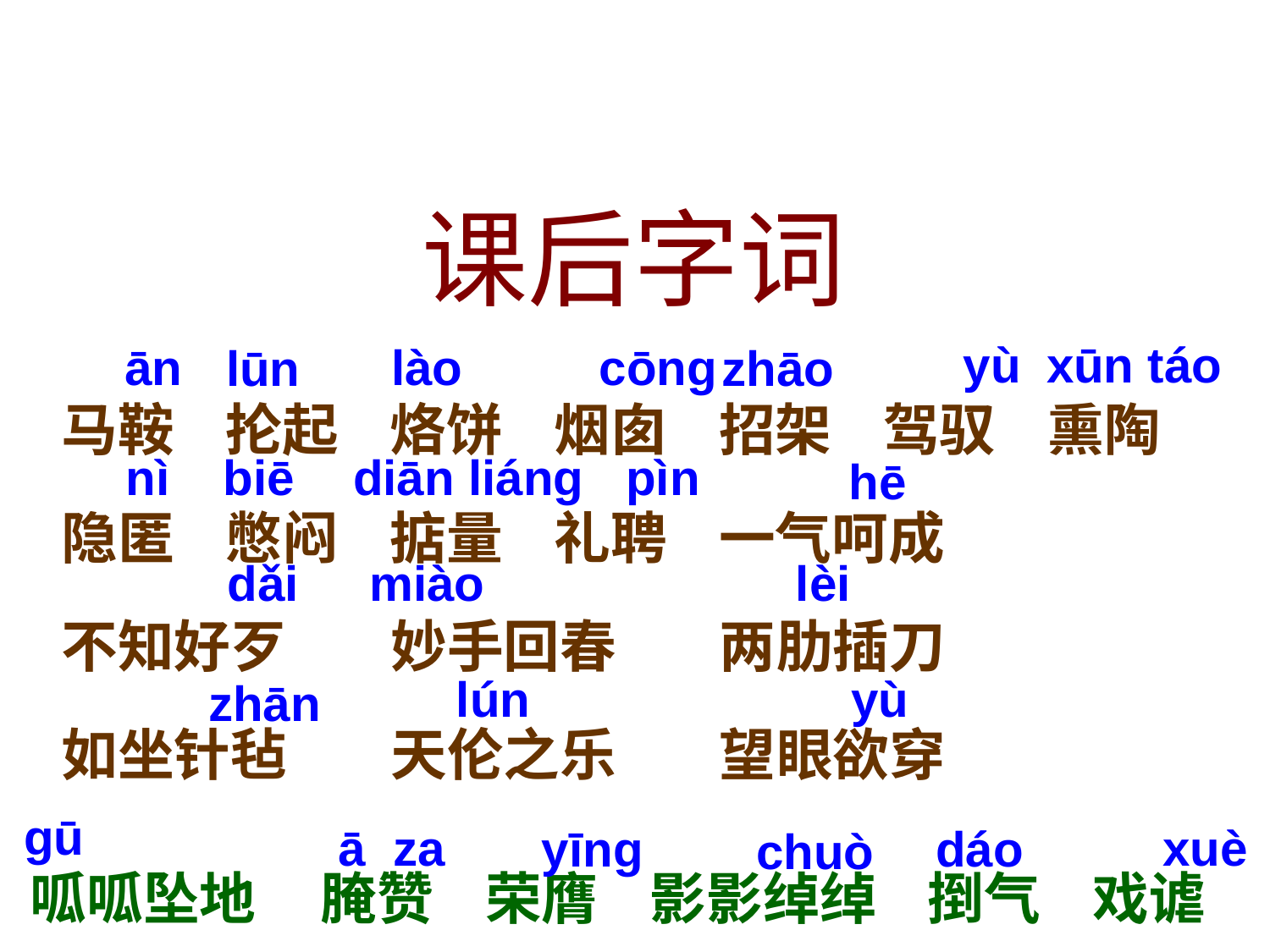

课后字词
xūn táo
yù
ān
lào
cōng
lūn
zhāo
马鞍    抡起    烙饼    烟囱    招架    驾驭    熏陶    隐匿    憋闷    掂量    礼聘    一气呵成
不知好歹        妙手回春        两肋插刀
如坐针毡        天伦之乐        望眼欲穿
pìn
nì
biē
diān liáng
hē
dǎi
miào
lèi
yù
lún
zhān
gū
ā  za
xuè
yīng
dáo
chuò
呱呱坠地     腌赞    荣膺    影影绰绰    捯气    戏谑